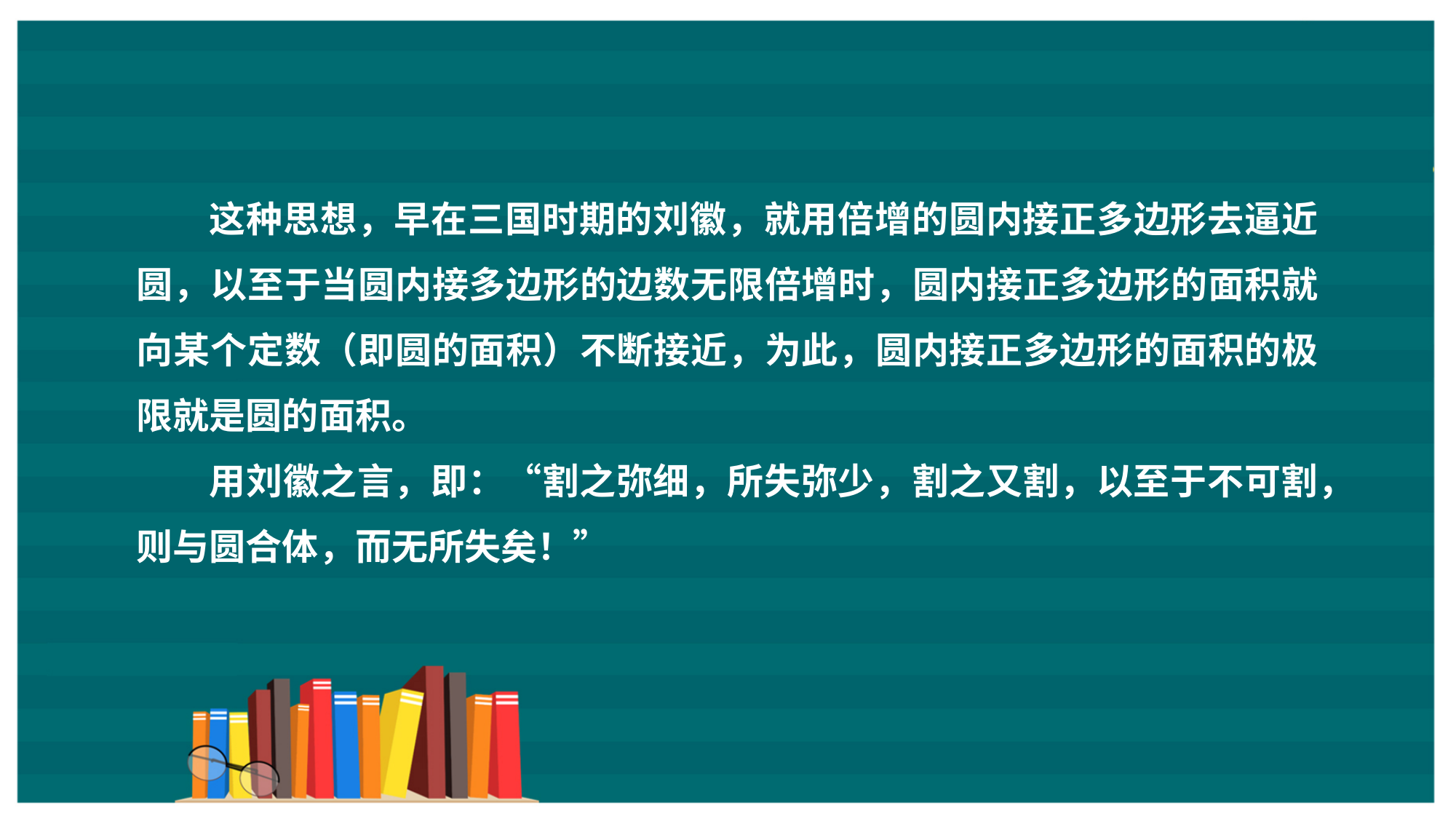

这种思想，早在三国时期的刘徽，就用倍增的圆内接正多边形去逼近圆，以至于当圆内接多边形的边数无限倍增时，圆内接正多边形的面积就向某个定数（即圆的面积）不断接近，为此，圆内接正多边形的面积的极限就是圆的面积。
用刘徽之言，即：“割之弥细，所失弥少，割之又割，以至于不可割，则与圆合体，而无所失矣！”